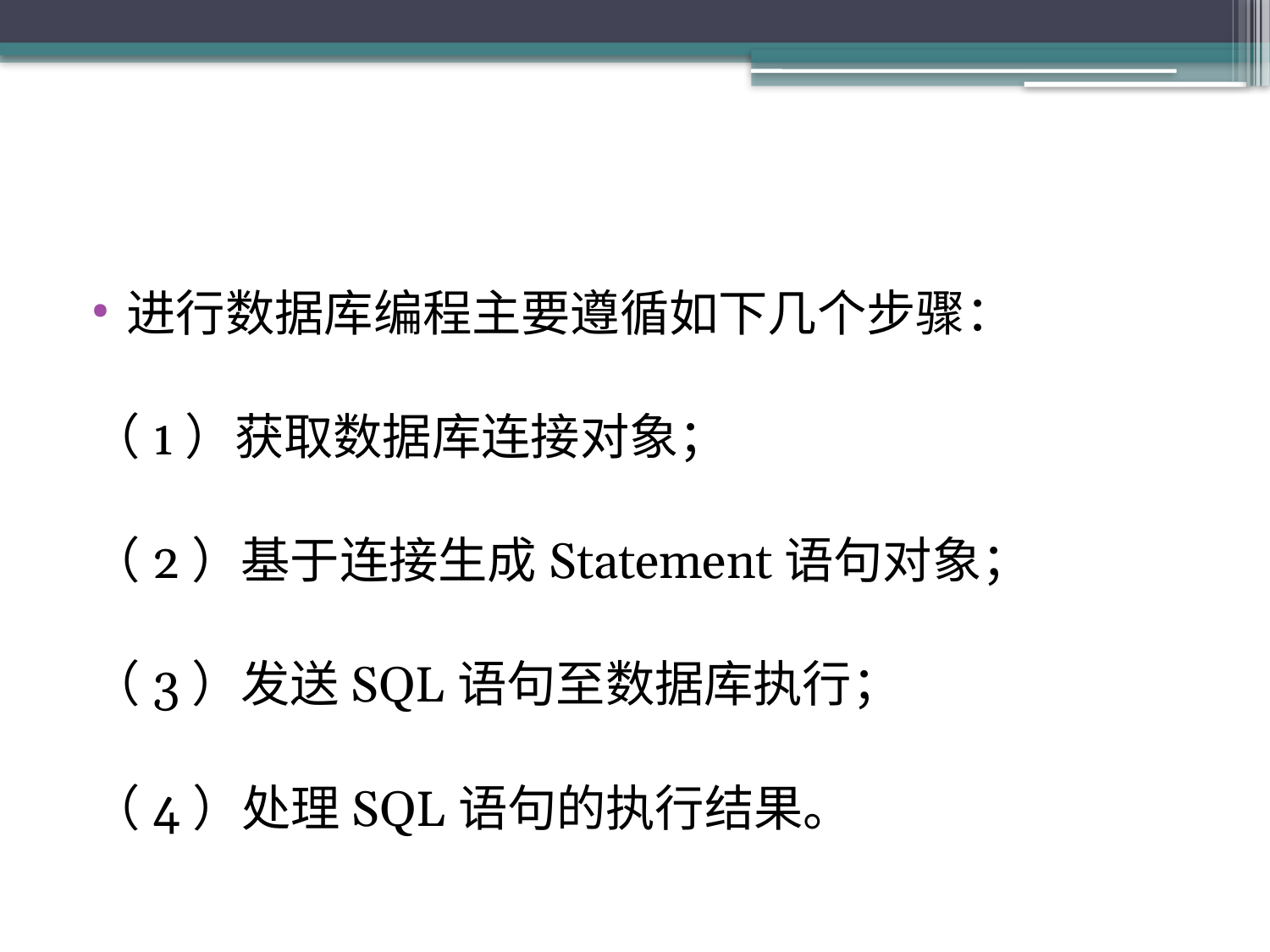

#
进行数据库编程主要遵循如下几个步骤：
（1）获取数据库连接对象；
（2）基于连接生成Statement语句对象；
（3）发送SQL语句至数据库执行；
（4）处理SQL语句的执行结果。